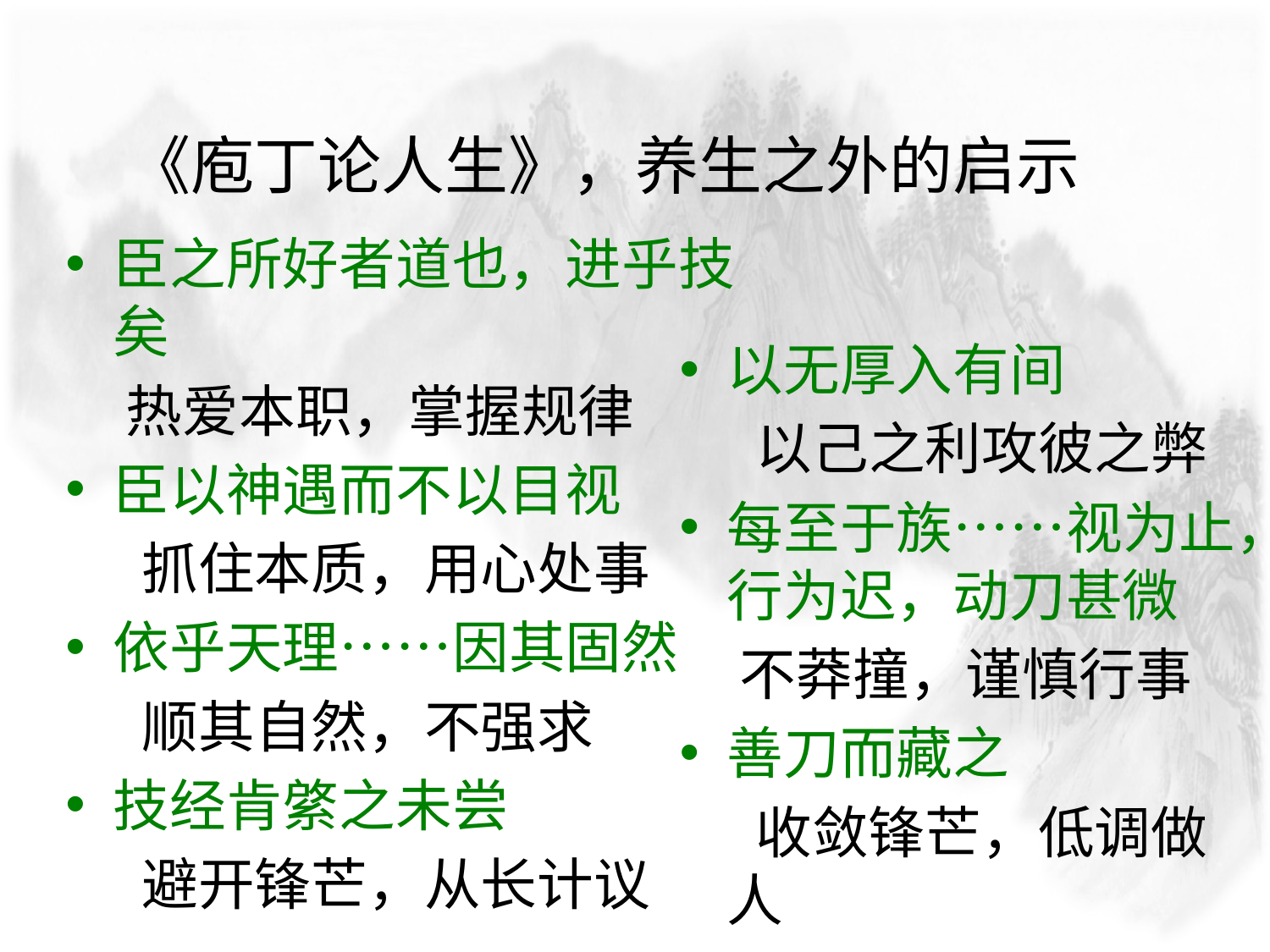

# 《庖丁论人生》，养生之外的启示
臣之所好者道也，进乎技矣
   热爱本职，掌握规律
臣以神遇而不以目视
    抓住本质，用心处事
依乎天理……因其固然
    顺其自然，不强求
技经肯綮之未尝
    避开锋芒，从长计议
以无厚入有间
    以己之利攻彼之弊
每至于族……视为止，行为迟，动刀甚微
   不莽撞，谨慎行事
善刀而藏之
    收敛锋芒，低调做人